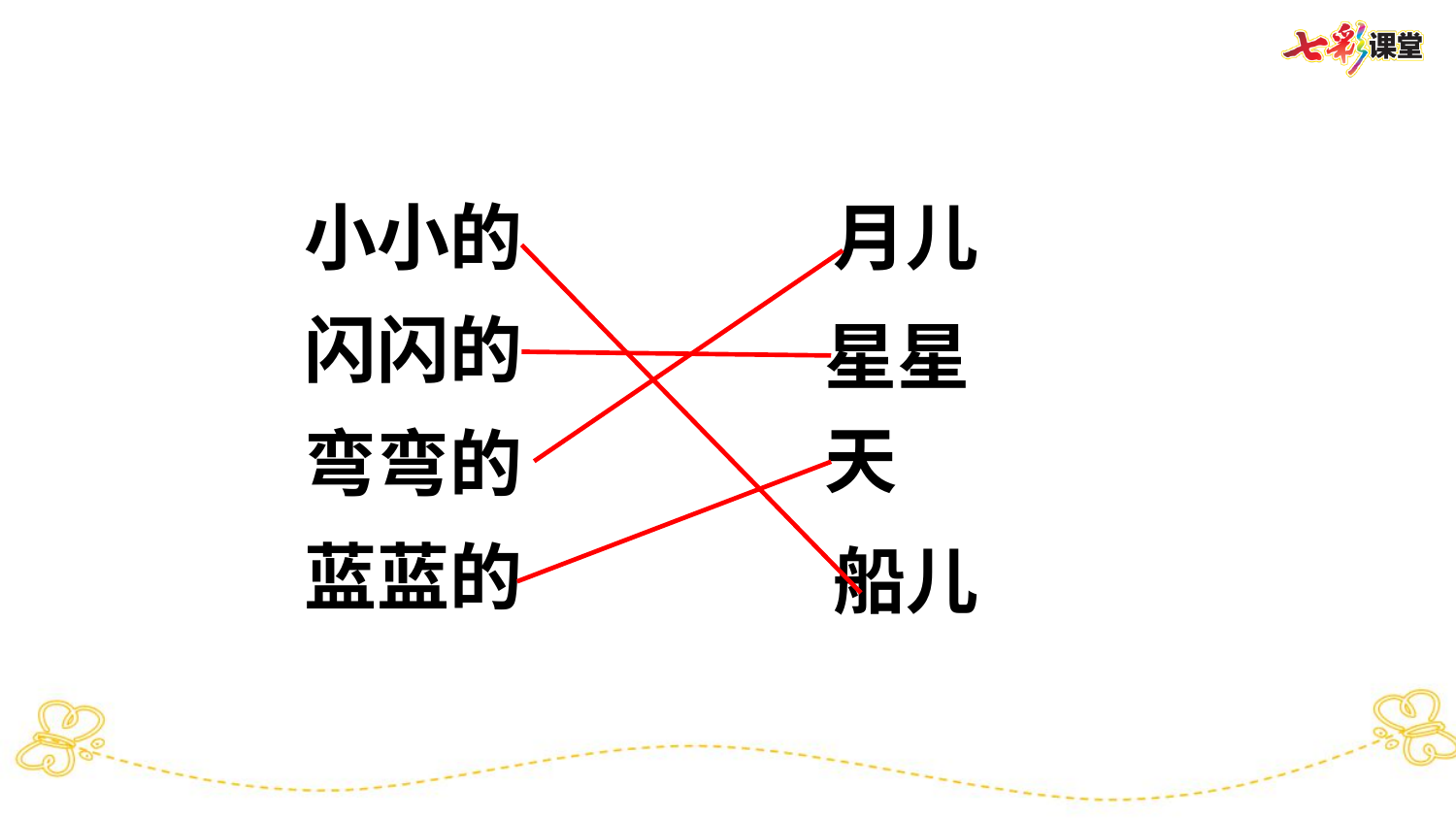

小小的
月儿
闪闪的
星星
天
弯弯的
蓝蓝的
船儿